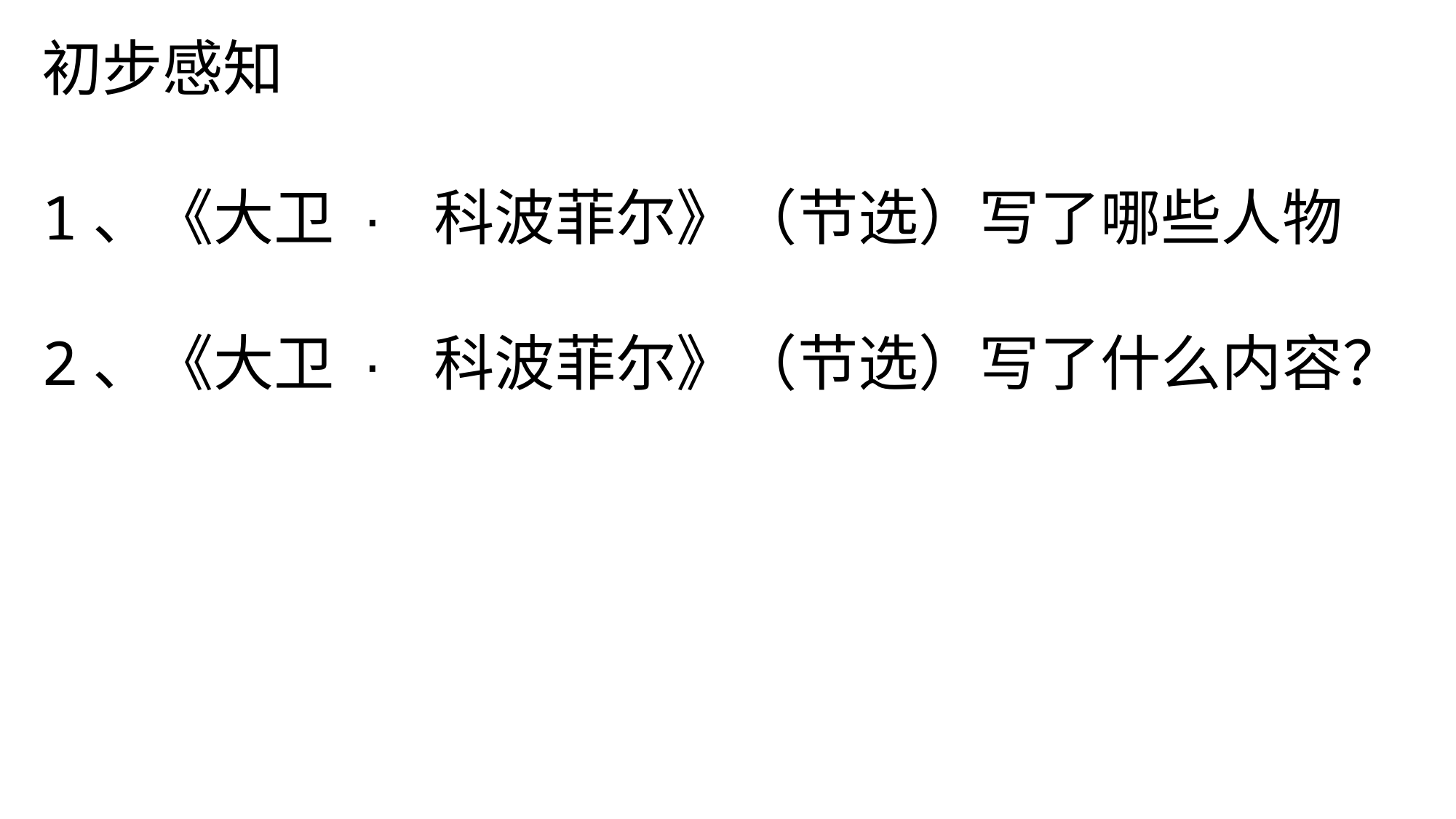

初步感知
1、《大卫 · 科波菲尔》（节选）写了哪些人物

2、《大卫 · 科波菲尔》（节选）写了什么内容？